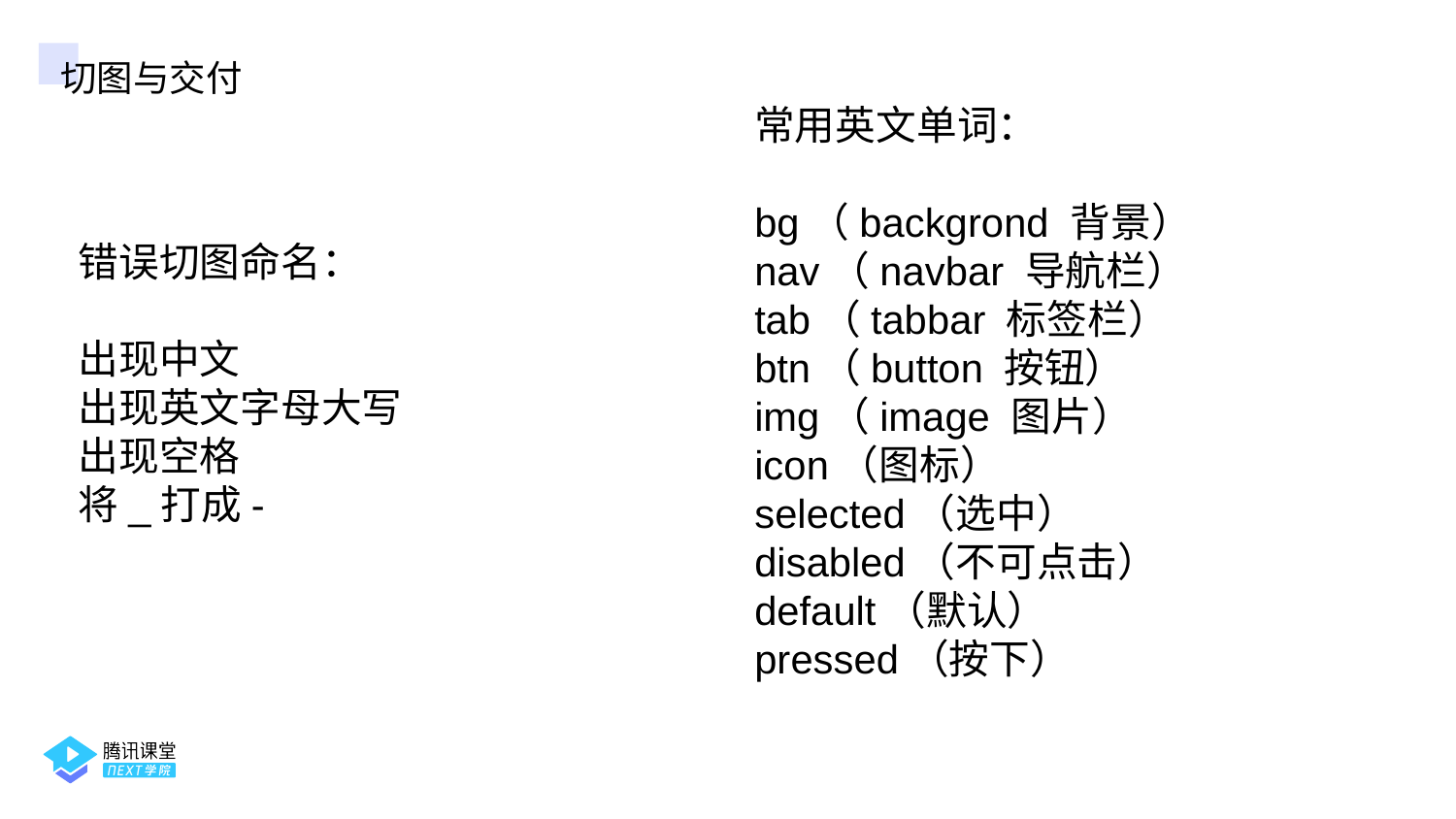

切图与交付
常用英文单词：

bg（backgrond 背景）
nav（navbar 导航栏）
tab（tabbar 标签栏）
btn（button 按钮）
img（image 图片）
icon（图标）
selected（选中）
disabled（不可点击）
default（默认）
pressed（按下）

错误切图命名：

出现中文
出现英文字母大写
出现空格
将_打成-